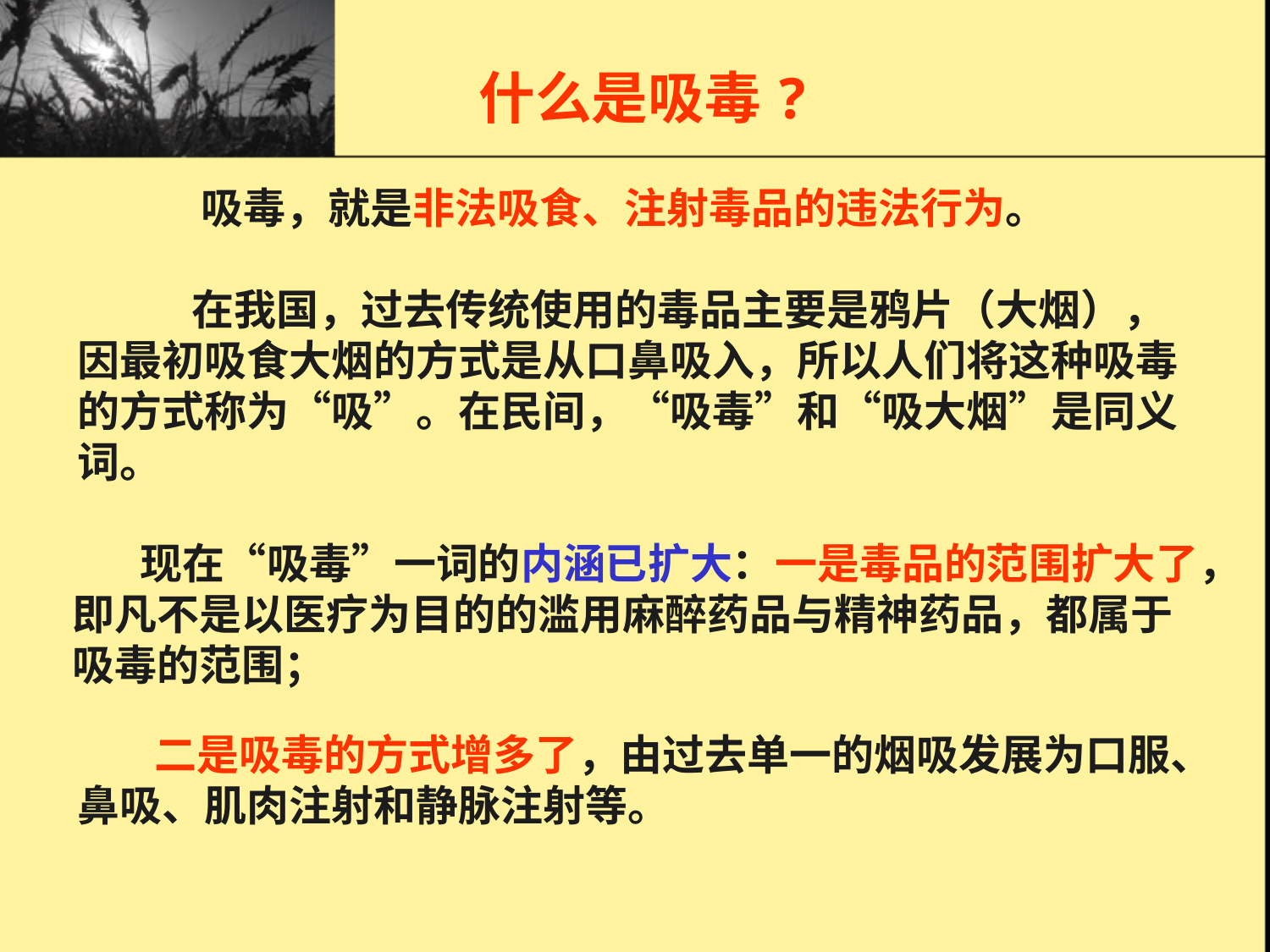

# 预防常识2什么是吸毒?
什么是吸毒?
        吸毒，就是非法吸食、注射毒品的违法行为。

       在我国，过去传统使用的毒品主要是鸦片（大烟），因最初吸食大烟的方式是从口鼻吸入，所以人们将这种吸毒的方式称为“吸”。在民间，“吸毒”和“吸大烟”是同义词。
      现在“吸毒”一词的内涵已扩大：一是毒品的范围扩大了，即凡不是以医疗为目的的滥用麻醉药品与精神药品，都属于
吸毒的范围；
       二是吸毒的方式增多了，由过去单一的烟吸发展为口服、鼻吸、肌肉注射和静脉注射等。